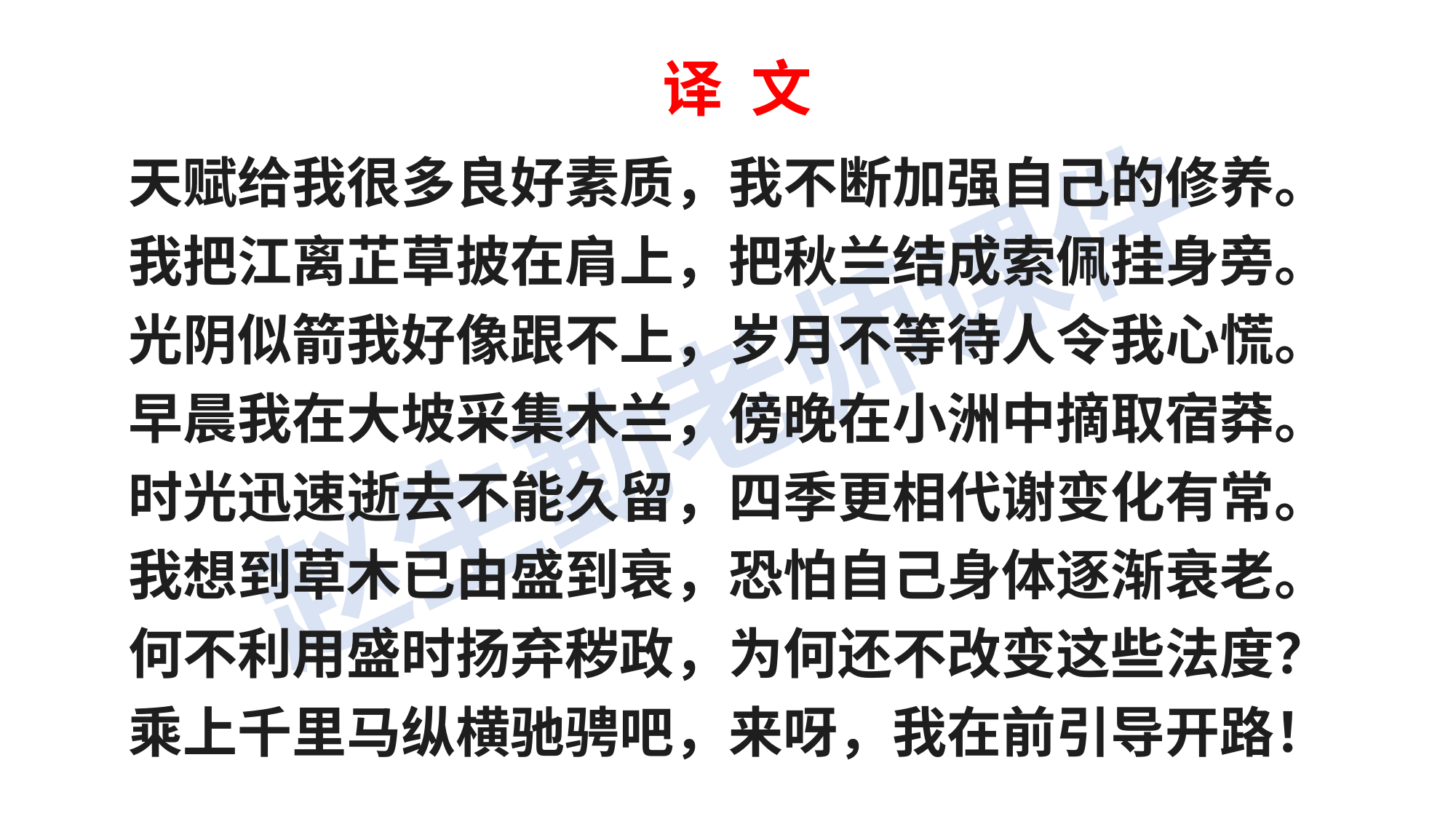

译  文
天赋给我很多良好素质，我不断加强自己的修养。我把江离芷草披在肩上，把秋兰结成索佩挂身旁。光阴似箭我好像跟不上，岁月不等待人令我心慌。早晨我在大坡采集木兰，傍晚在小洲中摘取宿莽。时光迅速逝去不能久留，四季更相代谢变化有常。我想到草木已由盛到衰，恐怕自己身体逐渐衰老。何不利用盛时扬弃秽政，为何还不改变这些法度？乘上千里马纵横驰骋吧，来呀，我在前引导开路！